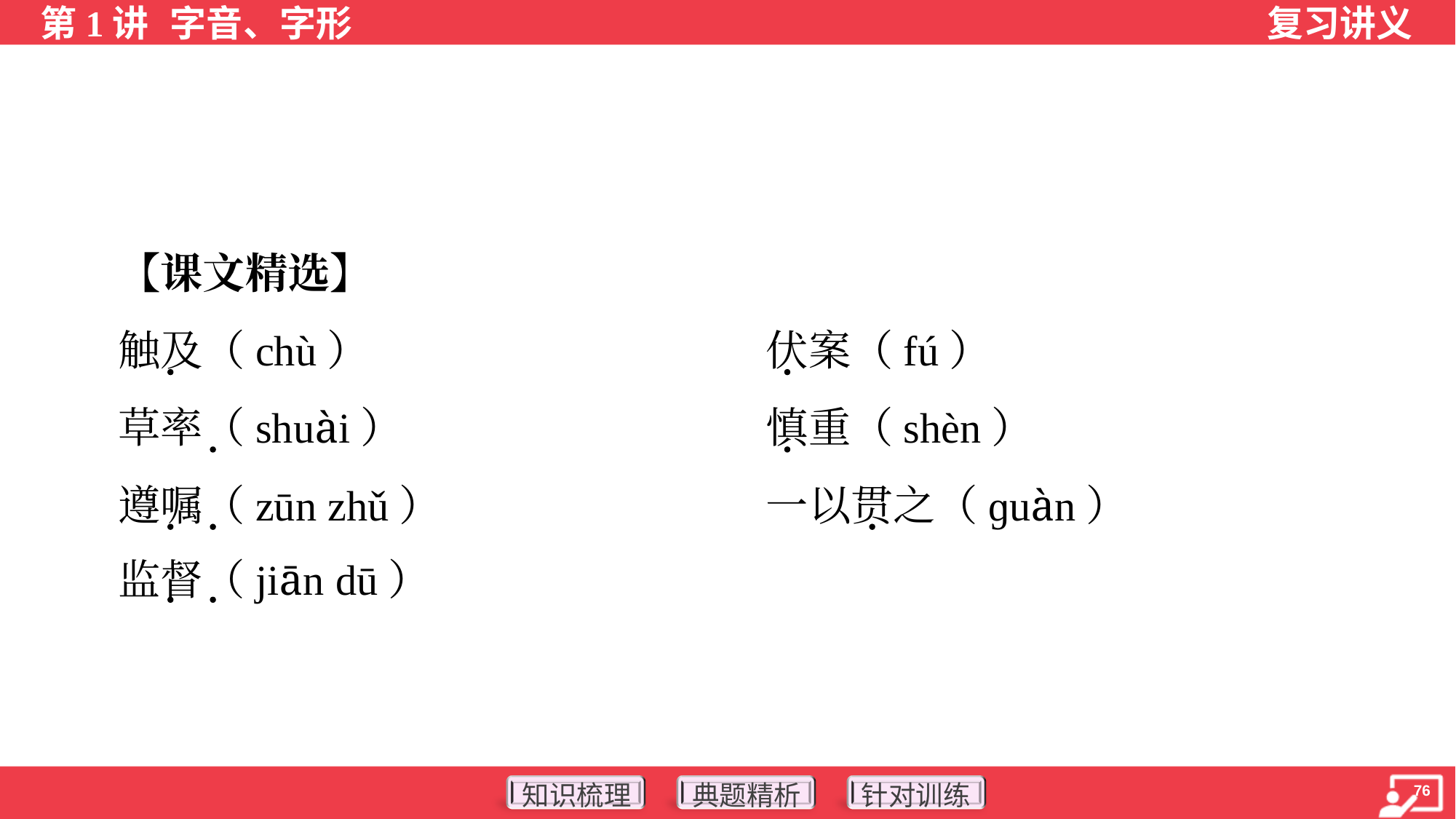

【课文精选】
    触及（chù）	伏案（fú）
    草率（shuài）	慎重（shèn）
    遵嘱（zūn zhǔ）	一以贯之（ɡuàn）
    监督（jiān dū）